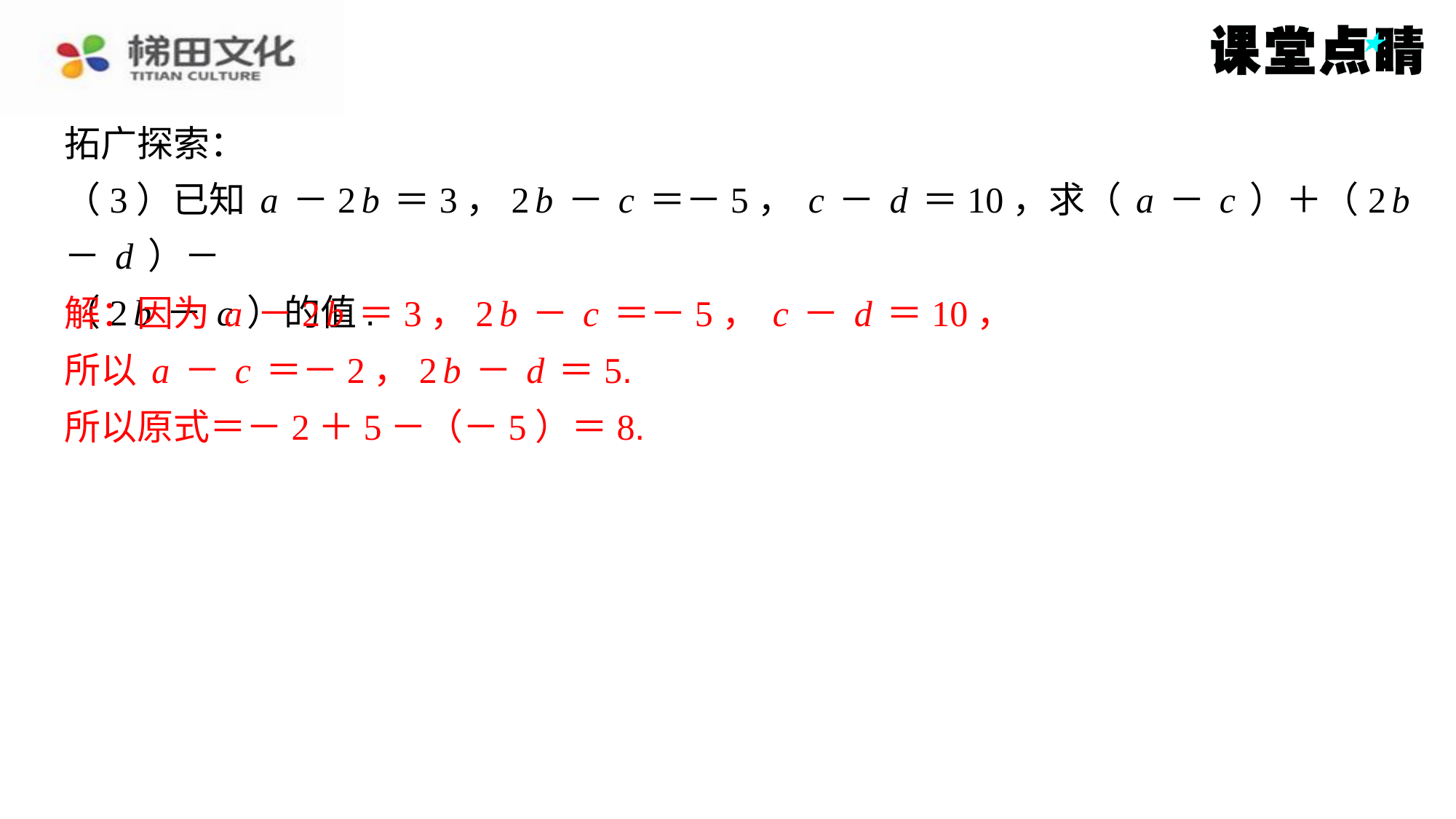

拓广探索：
（3）已知a－2b＝3，2b－c＝－5，c－d＝10，求（a－c）＋（2b－d）－
（2b－c）的值.
解：因为a－2b＝3，2b－c＝－5，c－d＝10，
所以a－c＝－2，2b－d＝5.
所以原式＝－2＋5－（－5）＝8.
解：因为a－2b＝3，2b－c＝－5，c－d＝10，
所以a－c＝－2，2b－d＝5.
所以原式＝－2＋5－（－5）＝8.